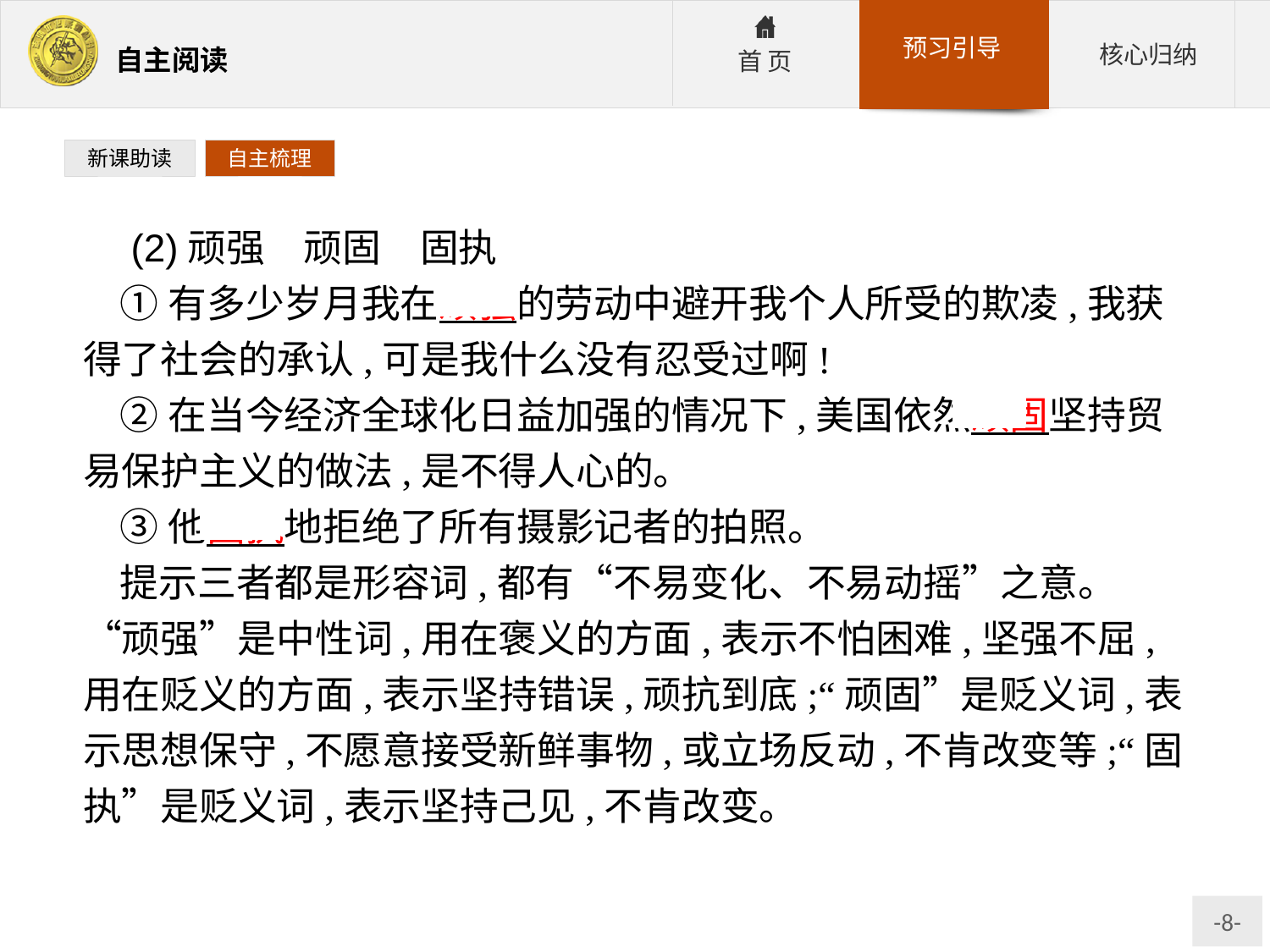

新课助读
自主梳理
 (2)顽强　顽固　固执
①有多少岁月我在顽强的劳动中避开我个人所受的欺凌,我获得了社会的承认,可是我什么没有忍受过啊!
②在当今经济全球化日益加强的情况下,美国依然顽固坚持贸易保护主义的做法,是不得人心的。
③他固执地拒绝了所有摄影记者的拍照。
提示三者都是形容词,都有“不易变化、不易动摇”之意。“顽强”是中性词,用在褒义的方面,表示不怕困难,坚强不屈,用在贬义的方面,表示坚持错误,顽抗到底;“顽固”是贬义词,表示思想保守,不愿意接受新鲜事物,或立场反动,不肯改变等;“固执”是贬义词,表示坚持己见,不肯改变。